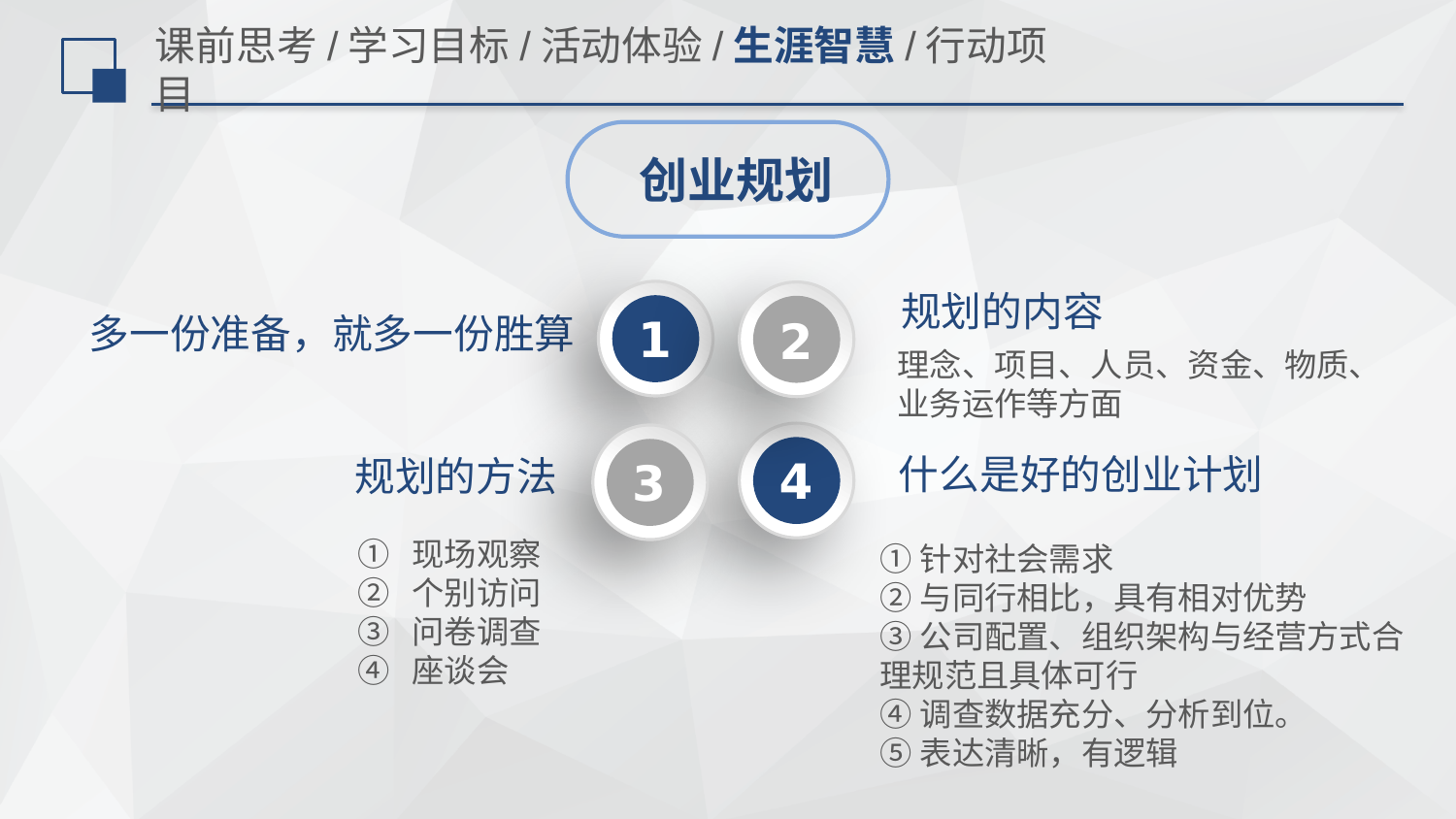

# 课前思考/学习目标/活动体验/生涯智慧/行动项目

创业规划
 规划的内容

 多一份准备，就多一份胜算
1
2
理念、项目、人员、资金、物质、业务运作等方面

 什么是好的创业计划
4
规划的方法
3
现场观察
个别访问
问卷调查
座谈会
①针对社会需求
②与同行相比，具有相对优势
③公司配置、组织架构与经营方式合理规范且具体可行
④调查数据充分、分析到位。
⑤表达清晰，有逻辑